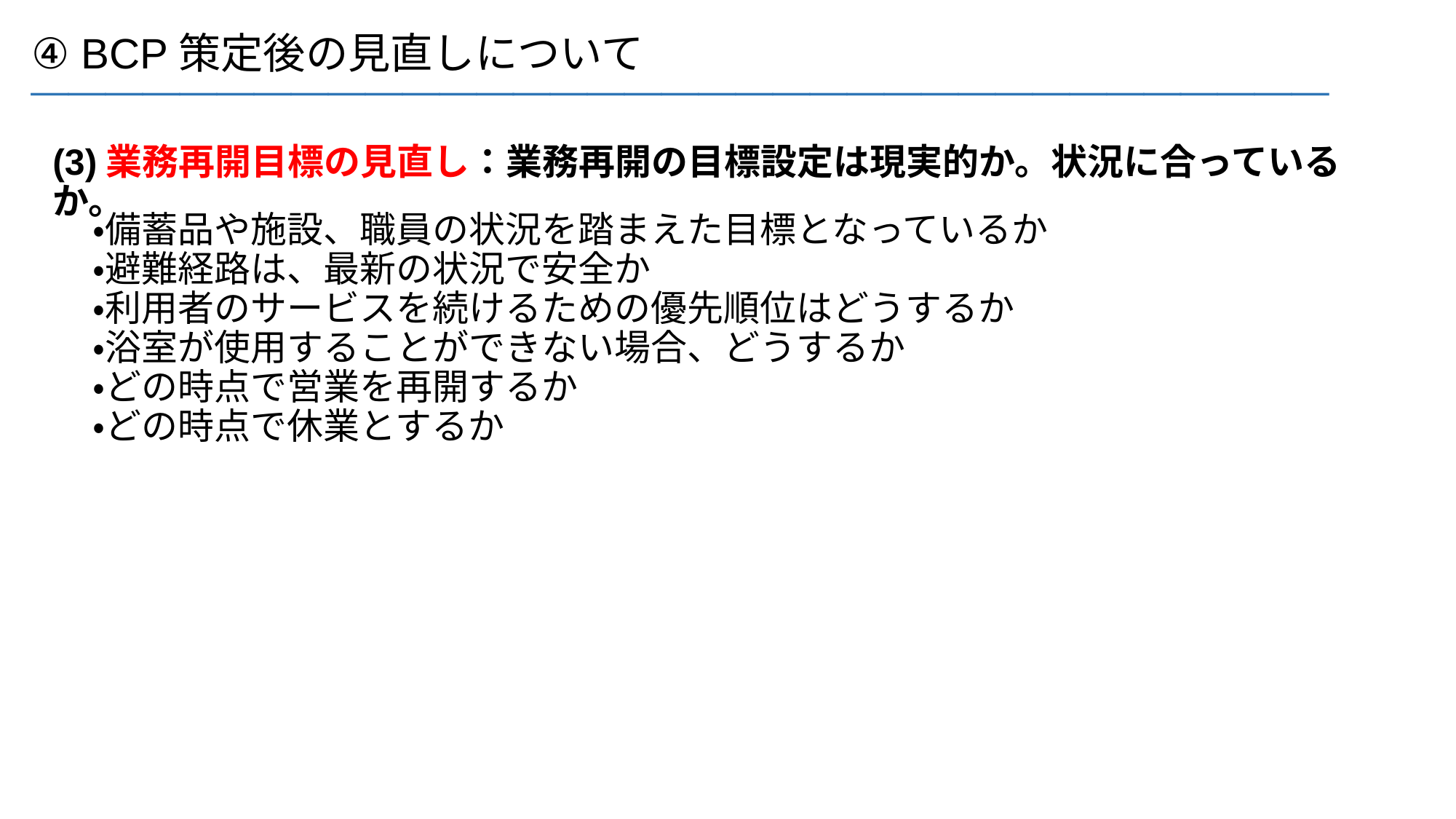

___________________________________
④ BCP策定後の見直しについて
(3)業務再開目標の見直し：業務再開の目標設定は現実的か。状況に合っているか。
・備蓄品や施設、職員の状況を踏まえた目標となっているか
・避難経路は、最新の状況で安全か
・利用者のサービスを続けるための優先順位はどうするか
・浴室が使用することができない場合、どうするか
・どの時点で営業を再開するか
・どの時点で休業とするか